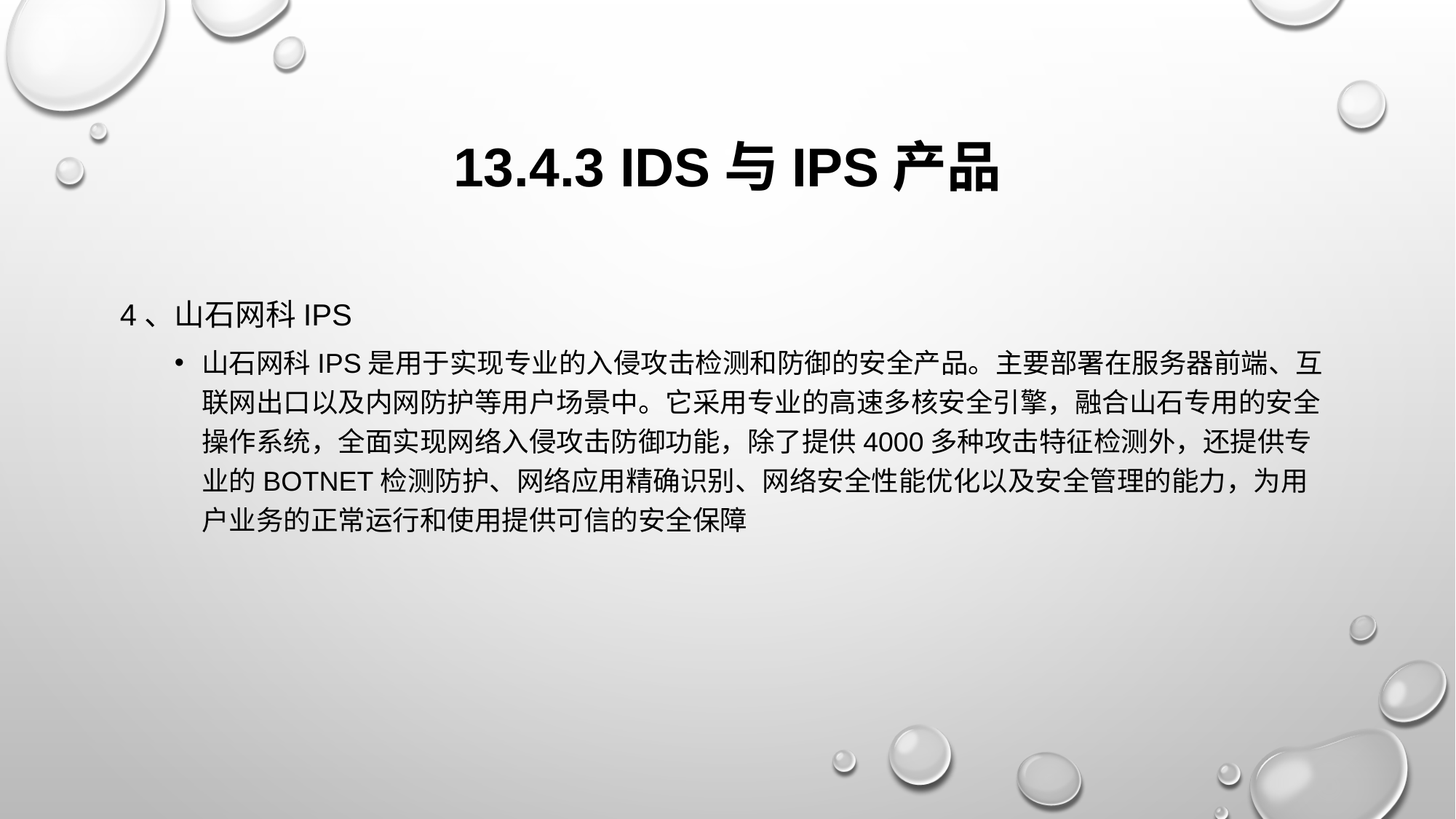

# 13.4.3 IDS与IPS产品
4、山石网科IPS
山石网科IPS是用于实现专业的入侵攻击检测和防御的安全产品。主要部署在服务器前端、互联网出口以及内网防护等用户场景中。它采用专业的高速多核安全引擎，融合山石专用的安全操作系统，全面实现网络入侵攻击防御功能，除了提供4000多种攻击特征检测外，还提供专业的Botnet检测防护、网络应用精确识别、网络安全性能优化以及安全管理的能力，为用户业务的正常运行和使用提供可信的安全保障